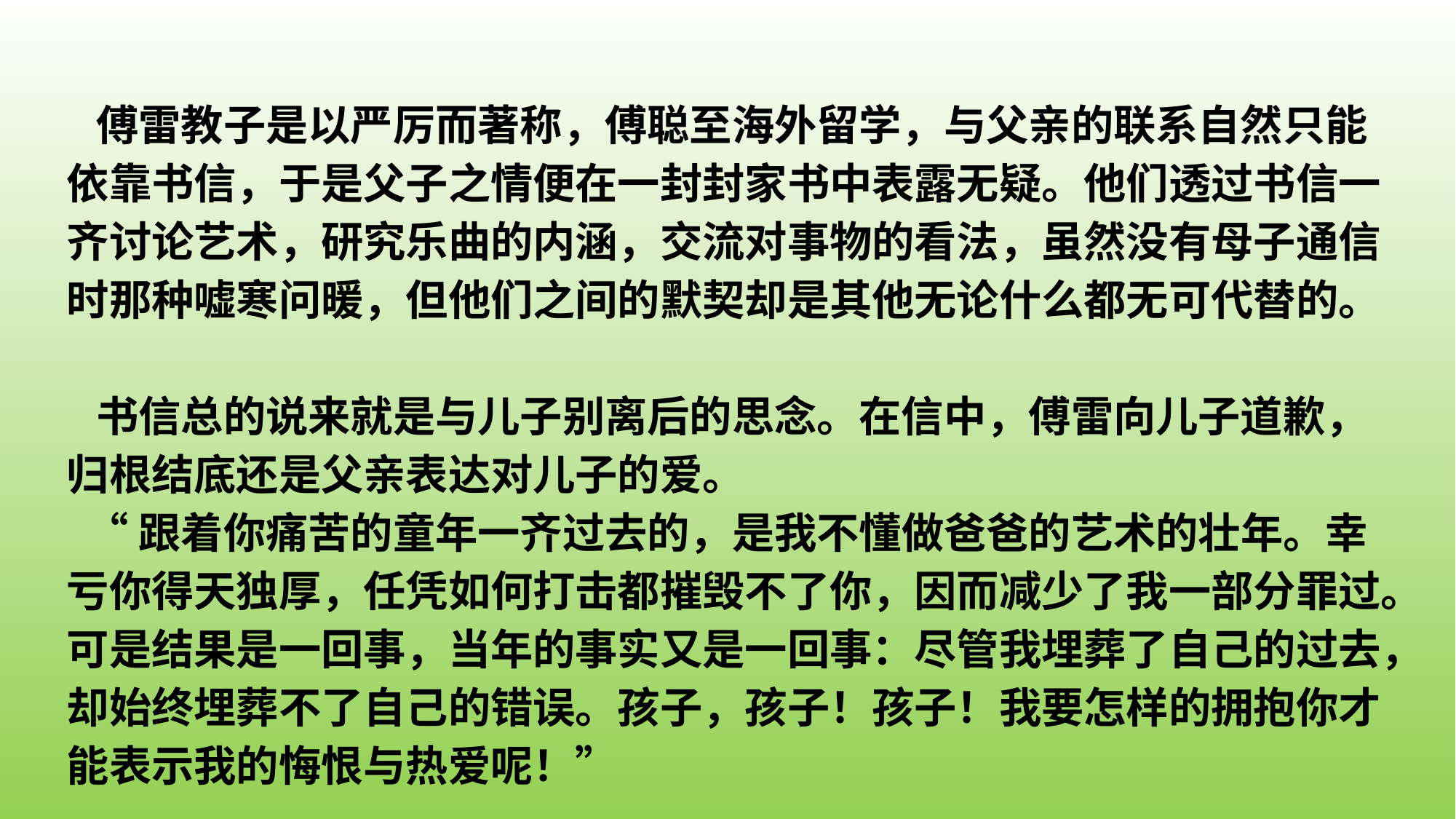

傅雷教子是以严厉而著称，傅聪至海外留学，与父亲的联系自然只能依靠书信，于是父子之情便在一封封家书中表露无疑。他们透过书信一齐讨论艺术，研究乐曲的内涵，交流对事物的看法，虽然没有母子通信时那种嘘寒问暖，但他们之间的默契却是其他无论什么都无可代替的。
  书信总的说来就是与儿子别离后的思念。在信中，傅雷向儿子道歉，归根结底还是父亲表达对儿子的爱。
  “跟着你痛苦的童年一齐过去的，是我不懂做爸爸的艺术的壮年。幸亏你得天独厚，任凭如何打击都摧毁不了你，因而减少了我一部分罪过。可是结果是一回事，当年的事实又是一回事：尽管我埋葬了自己的过去，却始终埋葬不了自己的错误。孩子，孩子！孩子！我要怎样的拥抱你才能表示我的悔恨与热爱呢！”